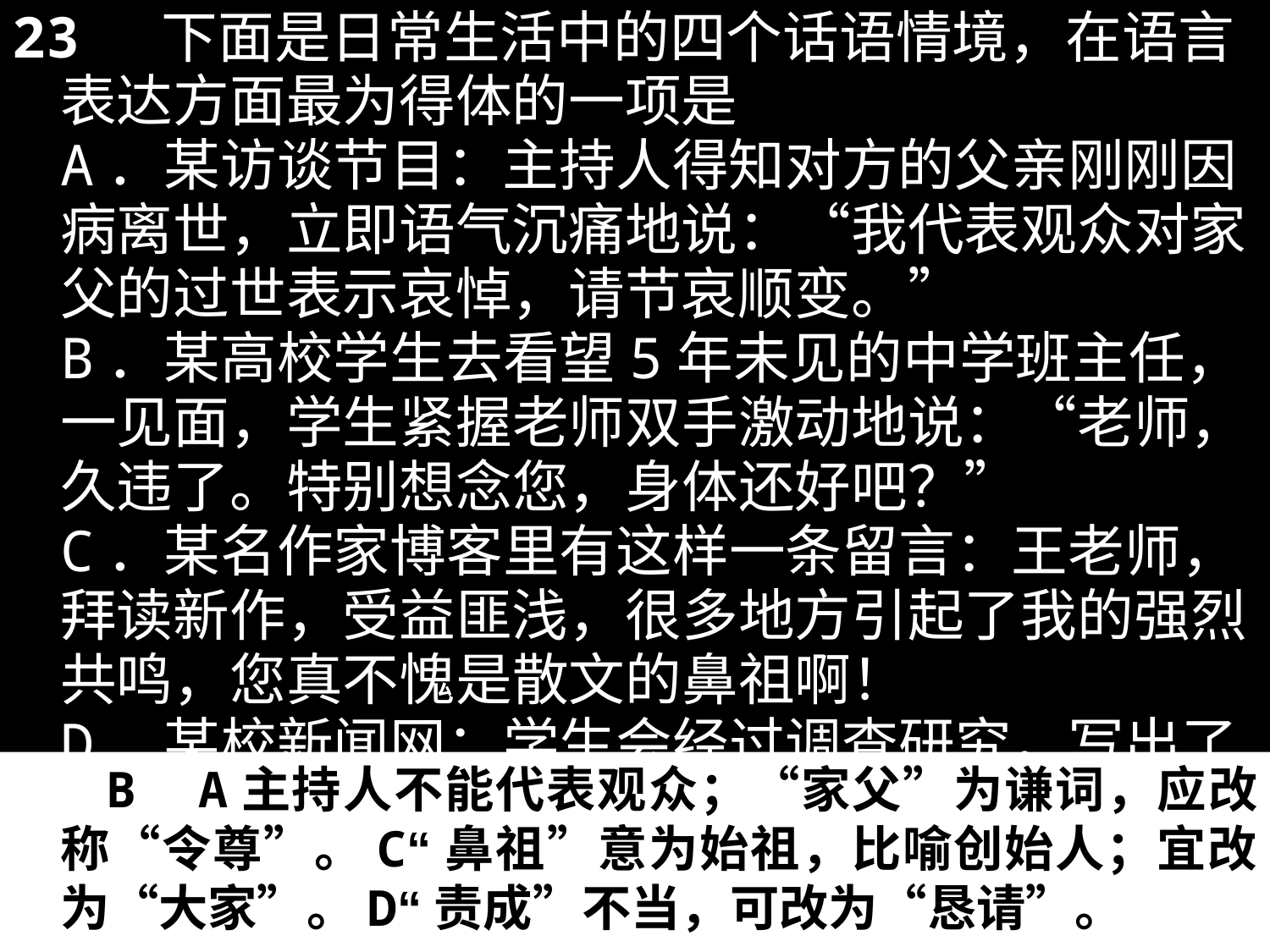

23  下面是日常生活中的四个话语情境，在语言表达方面最为得体的一项是
A．某访谈节目：主持人得知对方的父亲刚刚因病离世，立即语气沉痛地说：“我代表观众对家父的过世表示哀悼，请节哀顺变。”
B．某高校学生去看望5年未见的中学班主任，一见面，学生紧握老师双手激动地说：“老师，久违了。特别想念您，身体还好吧？”
C．某名作家博客里有这样一条留言：王老师，拜读新作，受益匪浅，很多地方引起了我的强烈共鸣，您真不愧是散文的鼻祖啊！
D．某校新闻网：学生会经过调查研究，写出了《我校食堂服务质量调查报告》，文中提出了改进意见，并责成学校领导研究落实。
   B  A主持人不能代表观众；“家父”为谦词，应改称“令尊”。C“鼻祖”意为始祖，比喻创始人；宜改为“大家”。D“责成”不当，可改为“恳请”。